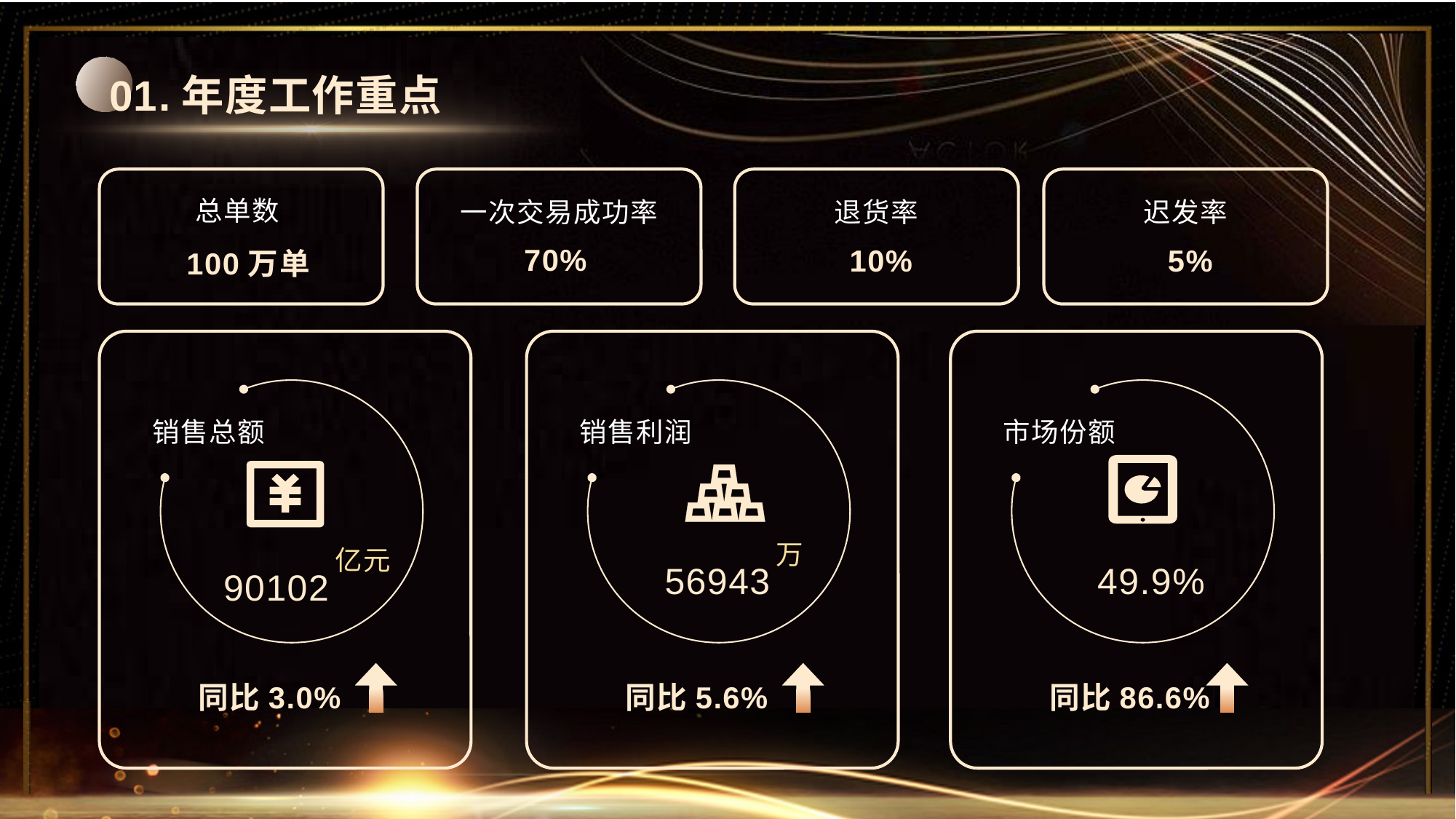

01.年度工作重点

总单数
一次交易成功率
退货率
迟发率
70%
10%
5%
100万单

销售总额
销售利润
市场份额

万
亿元
56943
49.9%
90102

同比3.0%

同比5.6%

同比86.6%